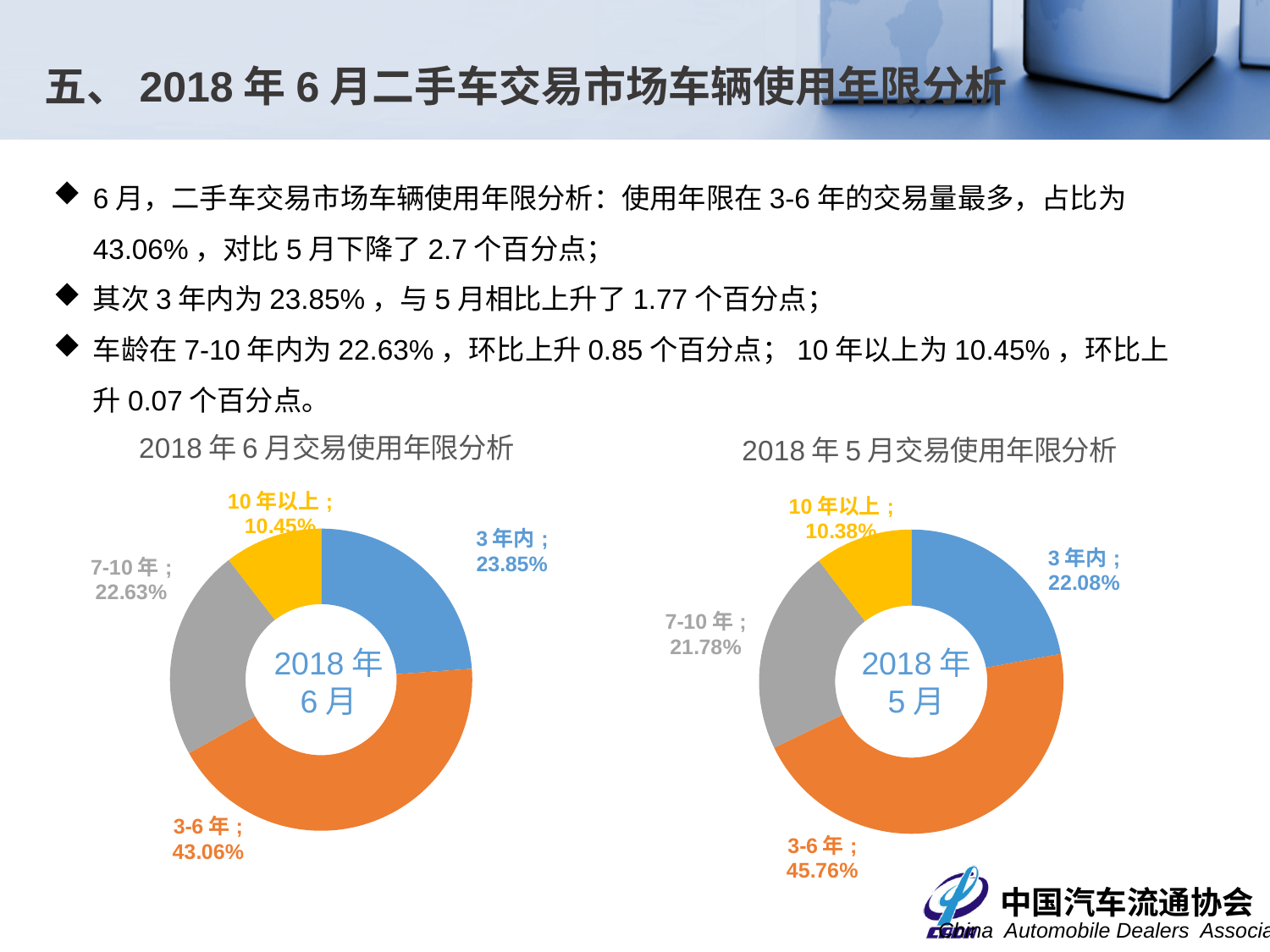

五、2018年6月二手车交易市场车辆使用年限分析
6月，二手车交易市场车辆使用年限分析：使用年限在3-6年的交易量最多，占比为43.06%，对比5月下降了2.7个百分点；
其次3年内为23.85%，与5月相比上升了1.77个百分点；
车龄在7-10年内为22.63%，环比上升0.85个百分点；10年以上为10.45%，环比上升0.07个百分点。

### Chart: 2018年5月交易使用年限分析

| Category | 交易数量 |
|---|---|
| 3年内 | 0.22077485950071113 |
| 3-6年 | 0.45763824872343273 |
| 7-10年 | 0.21782564206574892 |
| 10年以上 | 0.10376124971010728 |

### Chart: 2018年6月交易使用年限分析

| Category | 交易数量 |
|---|---|
| 3年内 | 0.23853015660310936 |
| 3-6年 | 0.4306490871443119 |
| 7-10年 | 0.22634959931256649 |
| 10年以上 | 0.10447115694001242 |
2018年
6月
2018年
5月